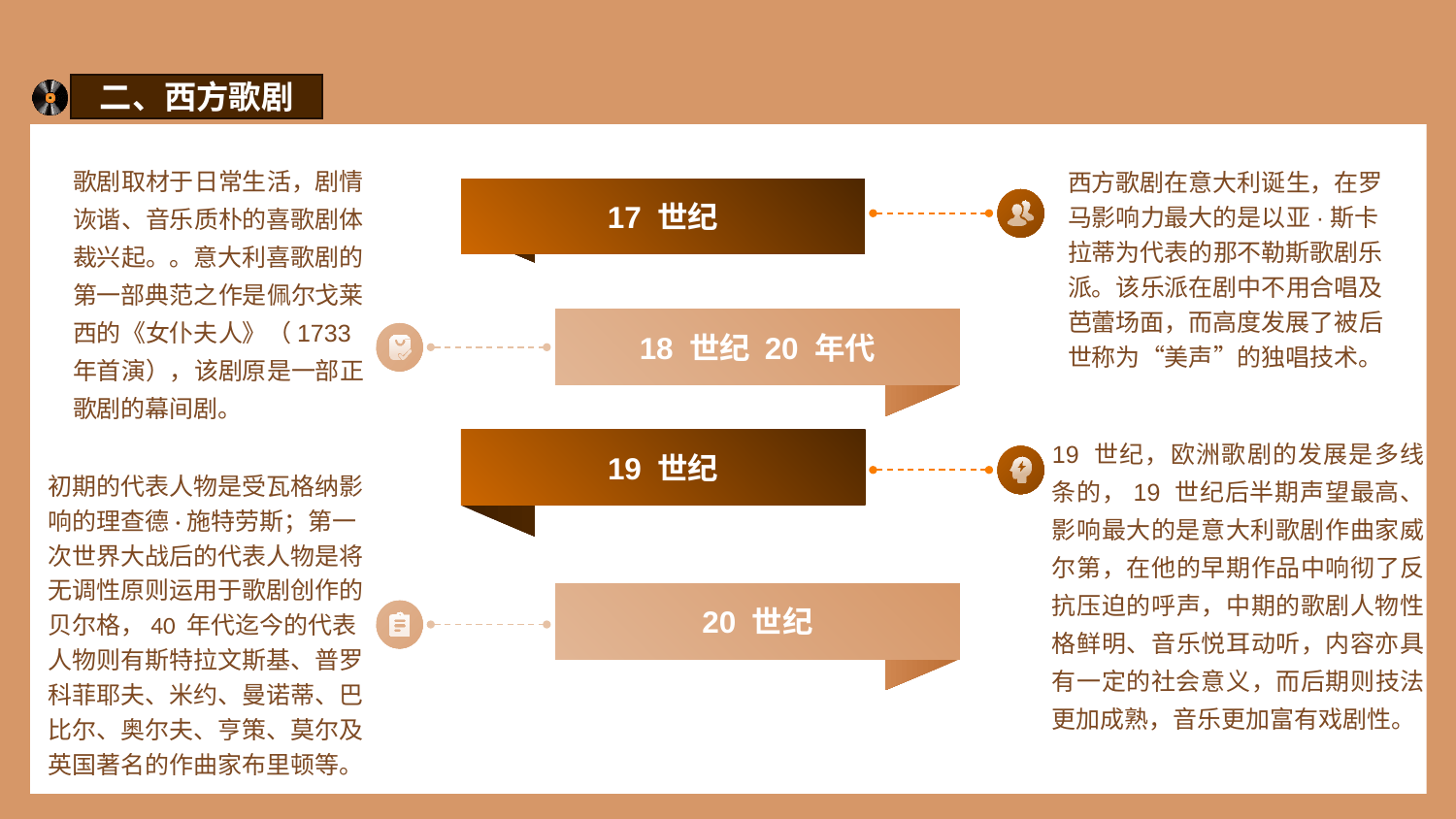

二、西方歌剧
歌剧取材于日常生活，剧情诙谐、音乐质朴的喜歌剧体裁兴起。。意大利喜歌剧的第一部典范之作是佩尔戈莱西的《女仆夫人》（1733 年首演），该剧原是一部正歌剧的幕间剧。
17 世纪

18 世纪 20 年代

19 世纪

20 世纪

西方歌剧在意大利诞生，在罗马影响力最大的是以亚·斯卡拉蒂为代表的那不勒斯歌剧乐派。该乐派在剧中不用合唱及芭蕾场面，而高度发展了被后世称为“美声”的独唱技术。
19 世纪，欧洲歌剧的发展是多线条的，19 世纪后半期声望最高、影响最大的是意大利歌剧作曲家威尔第，在他的早期作品中响彻了反抗压迫的呼声，中期的歌剧人物性格鲜明、音乐悦耳动听，内容亦具有一定的社会意义，而后期则技法更加成熟，音乐更加富有戏剧性。
初期的代表人物是受瓦格纳影响的理查德·施特劳斯；第一次世界大战后的代表人物是将无调性原则运用于歌剧创作的贝尔格，40 年代迄今的代表人物则有斯特拉文斯基、普罗科菲耶夫、米约、曼诺蒂、巴比尔、奥尔夫、亨策、莫尔及英国著名的作曲家布里顿等。